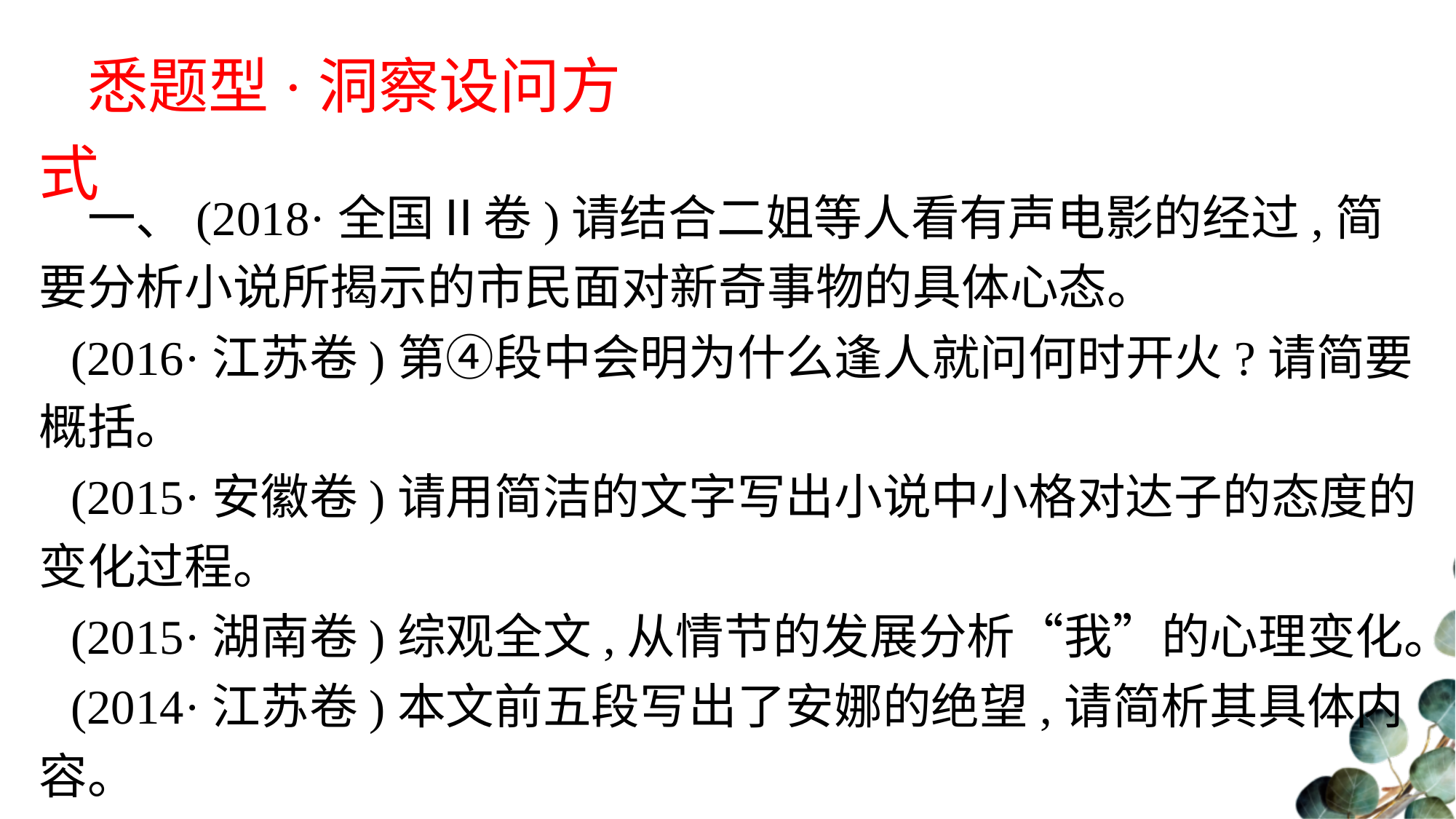

悉题型·洞察设问方式
一、(2018·全国Ⅱ卷)请结合二姐等人看有声电影的经过,简要分析小说所揭示的市民面对新奇事物的具体心态。
(2016·江苏卷)第④段中会明为什么逢人就问何时开火?请简要概括。
(2015·安徽卷)请用简洁的文字写出小说中小格对达子的态度的变化过程。
(2015·湖南卷)综观全文,从情节的发展分析“我”的心理变化。
(2014·江苏卷)本文前五段写出了安娜的绝望,请简析其具体内容。